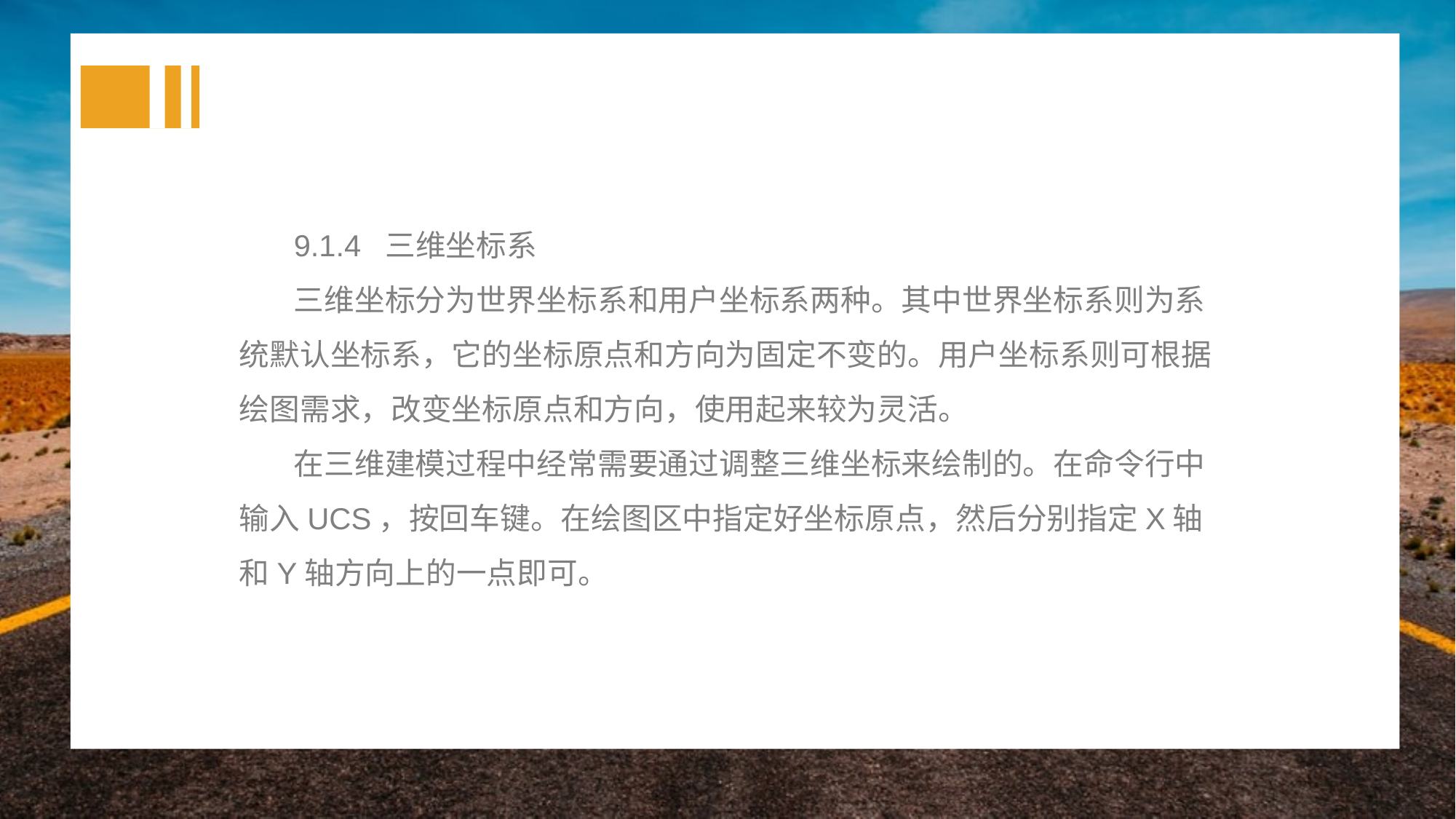

9.1.4  三维坐标系
三维坐标分为世界坐标系和用户坐标系两种。其中世界坐标系则为系统默认坐标系，它的坐标原点和方向为固定不变的。用户坐标系则可根据绘图需求，改变坐标原点和方向，使用起来较为灵活。
在三维建模过程中经常需要通过调整三维坐标来绘制的。在命令行中输入UCS，按回车键。在绘图区中指定好坐标原点，然后分别指定X轴和Y轴方向上的一点即可。